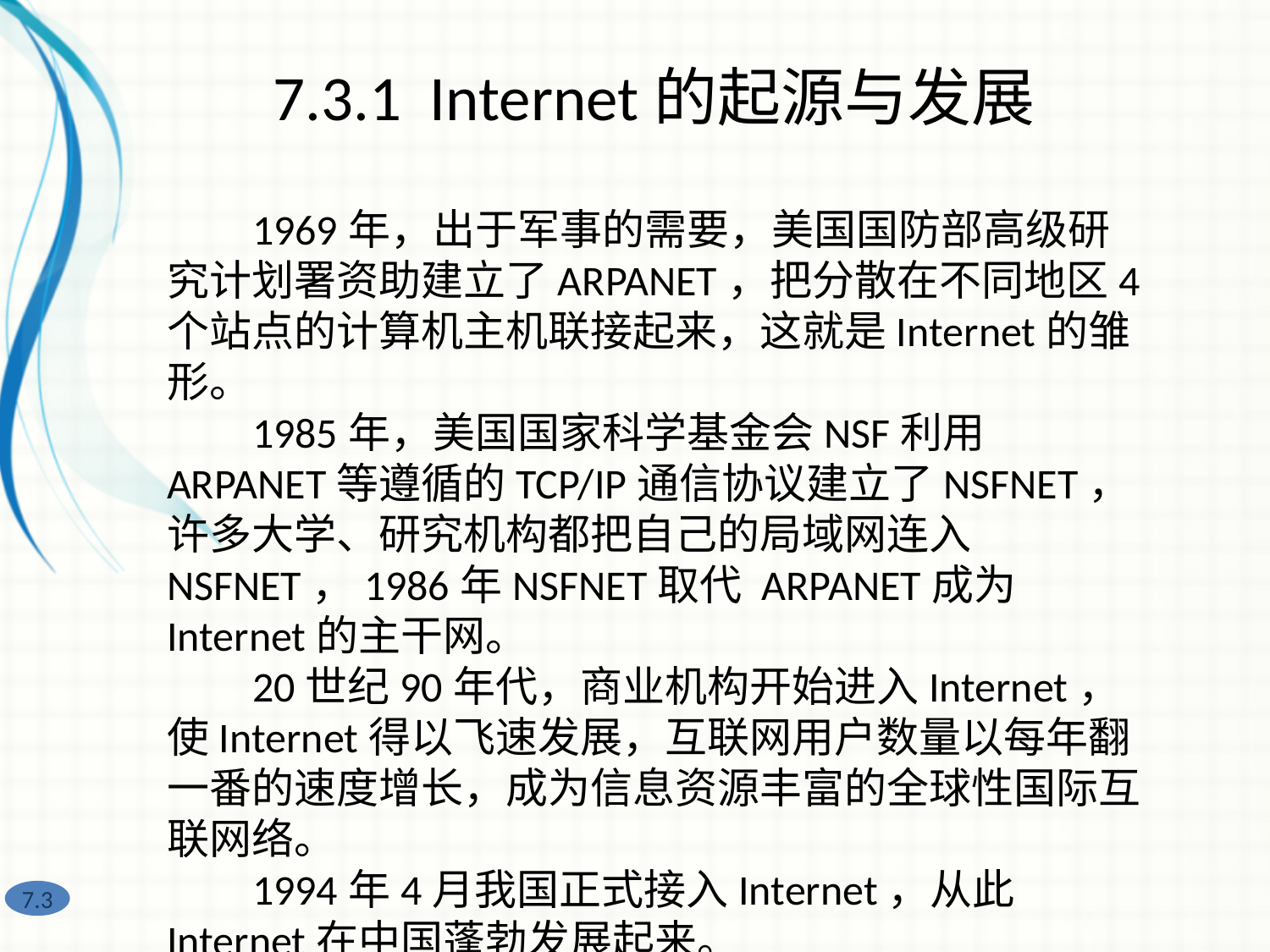

7.3.1  Internet的起源与发展
         1969年，出于军事的需要，美国国防部高级研究计划署资助建立了ARPANET，把分散在不同地区4个站点的计算机主机联接起来，这就是Internet的雏形。
         1985年，美国国家科学基金会NSF利用ARPANET等遵循的TCP/IP通信协议建立了NSFNET，许多大学、研究机构都把自己的局域网连入NSFNET，1986年NSFNET取代 ARPANET成为Internet的主干网。
         20世纪90年代，商业机构开始进入Internet，使Internet得以飞速发展，互联网用户数量以每年翻一番的速度增长，成为信息资源丰富的全球性国际互联网络。
         1994年4月我国正式接入Internet，从此Internet在中国蓬勃发展起来。